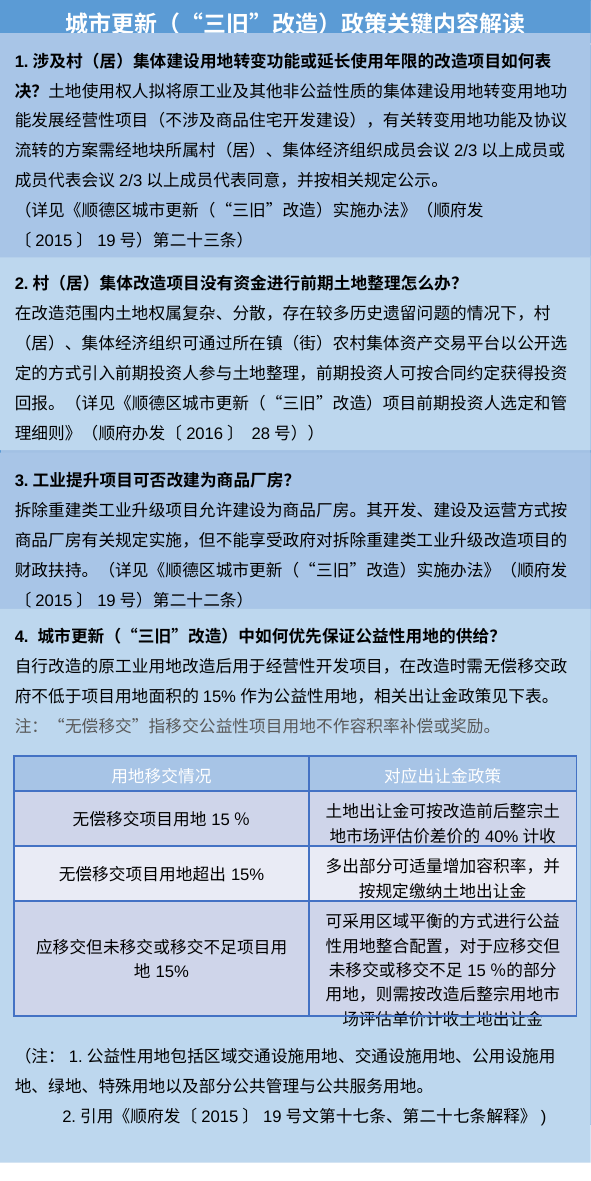

| 城市更新（“三旧”改造）政策关键内容解读 |
| --- |
|  |
1.涉及村（居）集体建设用地转变功能或延长使用年限的改造项目如何表决？土地使用权人拟将原工业及其他非公益性质的集体建设用地转变用地功能发展经营性项目（不涉及商品住宅开发建设），有关转变用地功能及协议流转的方案需经地块所属村（居）、集体经济组织成员会议2/3以上成员或成员代表会议2/3以上成员代表同意，并按相关规定公示。
（详见《顺德区城市更新（“三旧”改造）实施办法》（顺府发〔2015〕19号）第二十三条）
2.村（居）集体改造项目没有资金进行前期土地整理怎么办？
在改造范围内土地权属复杂、分散，存在较多历史遗留问题的情况下，村（居）、集体经济组织可通过所在镇（街）农村集体资产交易平台以公开选定的方式引入前期投资人参与土地整理，前期投资人可按合同约定获得投资回报。（详见《顺德区城市更新（“三旧”改造）项目前期投资人选定和管理细则》（顺府办发〔2016〕 28号））
3.工业提升项目可否改建为商品厂房？
拆除重建类工业升级项目允许建设为商品厂房。其开发、建设及运营方式按商品厂房有关规定实施，但不能享受政府对拆除重建类工业升级改造项目的财政扶持。（详见《顺德区城市更新（“三旧”改造）实施办法》（顺府发〔2015〕19号）第二十二条）

4. 城市更新（“三旧”改造）中如何优先保证公益性用地的供给？
自行改造的原工业用地改造后用于经营性开发项目，在改造时需无偿移交政府不低于项目用地面积的15%作为公益性用地，相关出让金政策见下表。
注：“无偿移交”指移交公益性项目用地不作容积率补偿或奖励。

（注：1.公益性用地包括区域交通设施用地、交通设施用地、公用设施用地、绿地、特殊用地以及部分公共管理与公共服务用地。
          2.引用《顺府发〔2015〕19号文第十七条、第二十七条解释》)

| 用地移交情况 | 对应出让金政策 |
| --- | --- |
| 无偿移交项目用地15％ | 土地出让金可按改造前后整宗土地市场评估价差价的40%计收 |
| 无偿移交项目用地超出15% | 多出部分可适量增加容积率，并按规定缴纳土地出让金 |
| 应移交但未移交或移交不足项目用地15% | 可采用区域平衡的方式进行公益性用地整合配置，对于应移交但未移交或移交不足15％的部分用地，则需按改造后整宗用地市场评估单价计收土地出让金 |